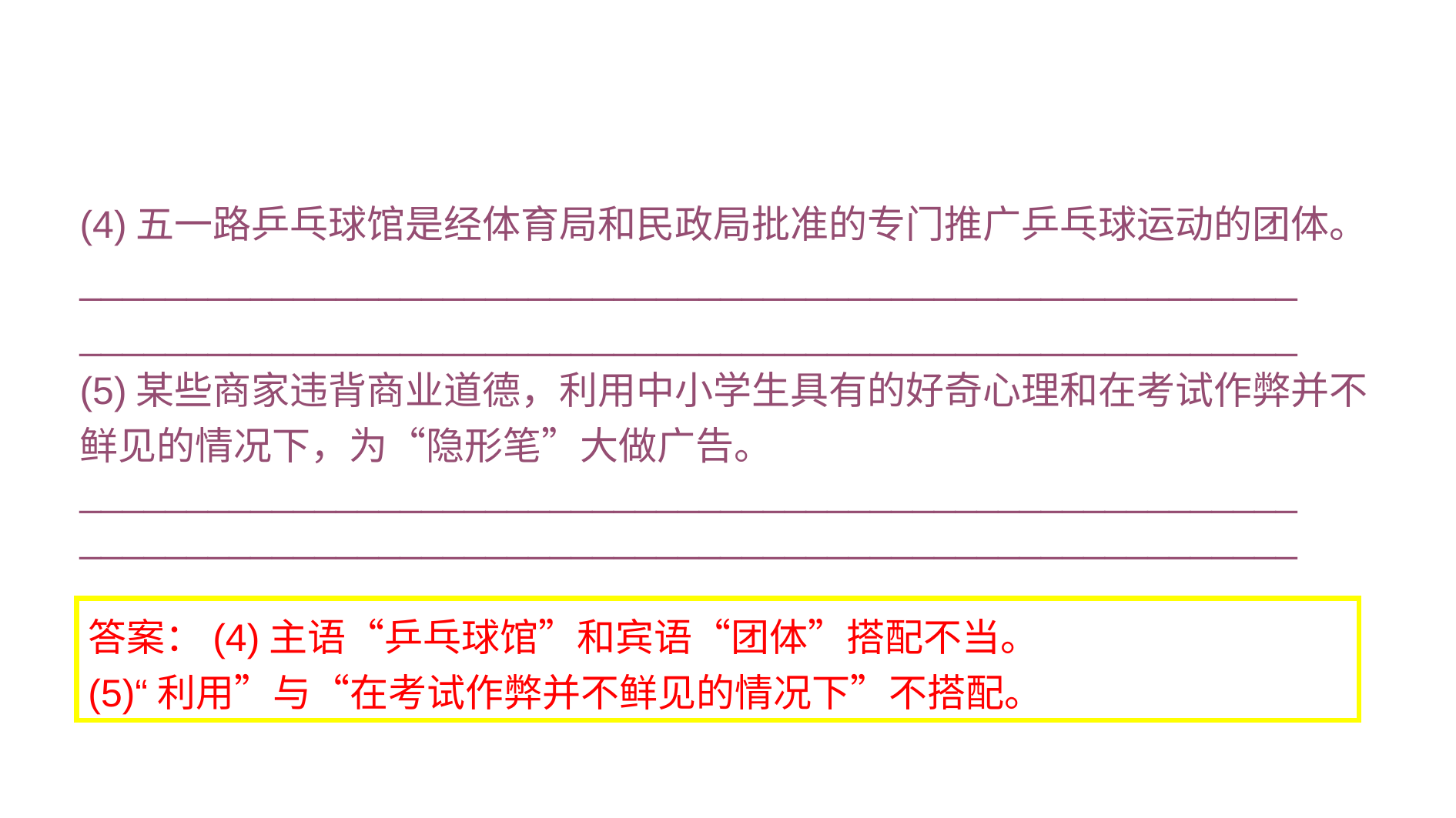

(4)五一路乒乓球馆是经体育局和民政局批准的专门推广乒乓球运动的团体。
_________________________________________________________
_________________________________________________________
(5)某些商家违背商业道德，利用中小学生具有的好奇心理和在考试作弊并不鲜见的情况下，为“隐形笔”大做广告。
_________________________________________________________
_________________________________________________________
答案：(4)主语“乒乓球馆”和宾语“团体”搭配不当。
(5)“利用”与“在考试作弊并不鲜见的情况下”不搭配。